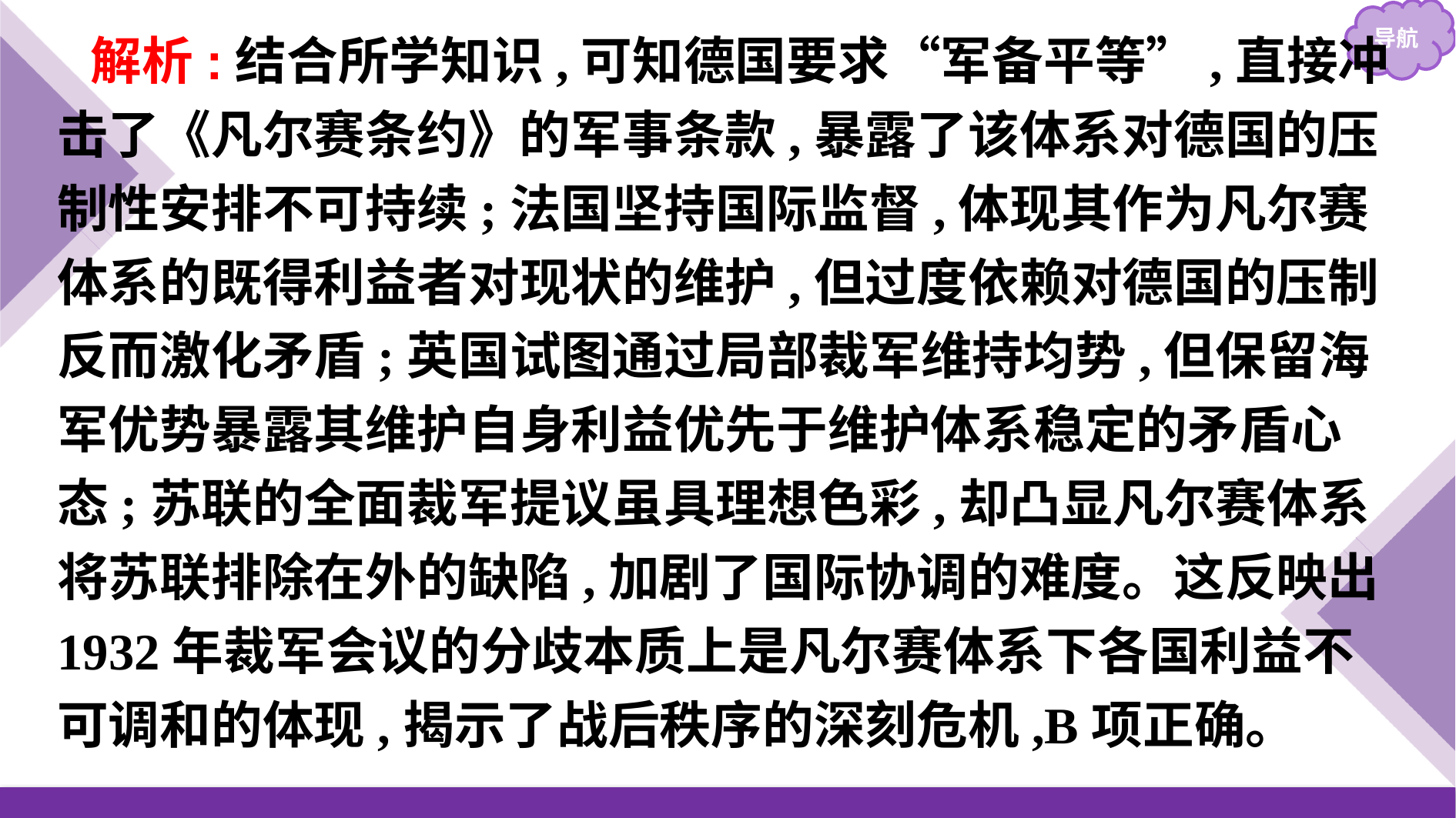

解析:结合所学知识,可知德国要求“军备平等”,直接冲击了《凡尔赛条约》的军事条款,暴露了该体系对德国的压制性安排不可持续;法国坚持国际监督,体现其作为凡尔赛体系的既得利益者对现状的维护,但过度依赖对德国的压制反而激化矛盾;英国试图通过局部裁军维持均势,但保留海军优势暴露其维护自身利益优先于维护体系稳定的矛盾心态;苏联的全面裁军提议虽具理想色彩,却凸显凡尔赛体系将苏联排除在外的缺陷,加剧了国际协调的难度。这反映出1932年裁军会议的分歧本质上是凡尔赛体系下各国利益不可调和的体现,揭示了战后秩序的深刻危机,B项正确。